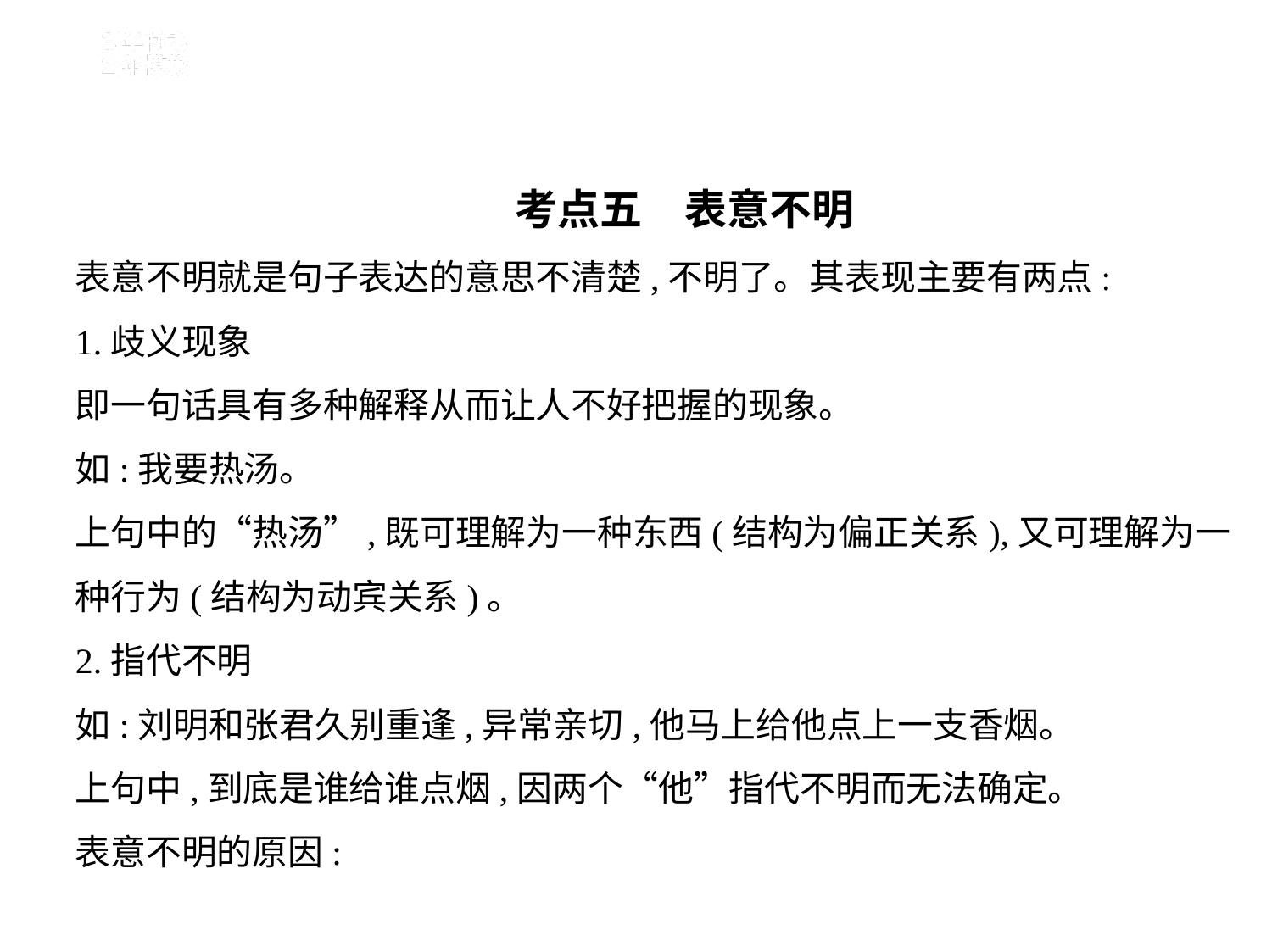

考点五　表意不明
表意不明就是句子表达的意思不清楚,不明了。其表现主要有两点:
1.歧义现象
即一句话具有多种解释从而让人不好把握的现象。
如:我要热汤。
上句中的“热汤”,既可理解为一种东西(结构为偏正关系),又可理解为一
种行为(结构为动宾关系)。
2.指代不明
如:刘明和张君久别重逢,异常亲切,他马上给他点上一支香烟。
上句中,到底是谁给谁点烟,因两个“他”指代不明而无法确定。
表意不明的原因: